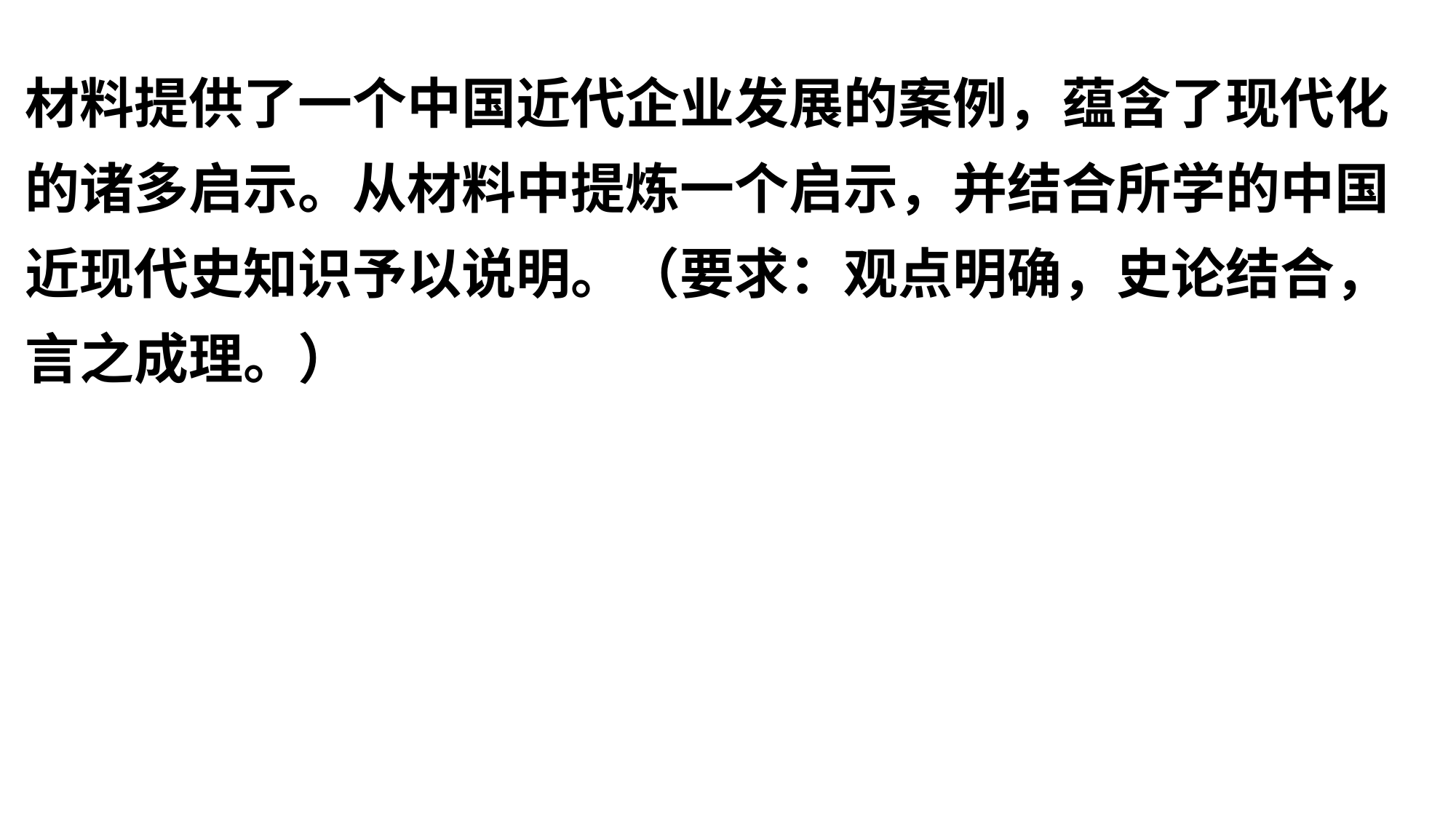

材料提供了一个中国近代企业发展的案例，蕴含了现代化的诸多启示。从材料中提炼一个启示，并结合所学的中国近现代史知识予以说明。（要求：观点明确，史论结合，言之成理。）